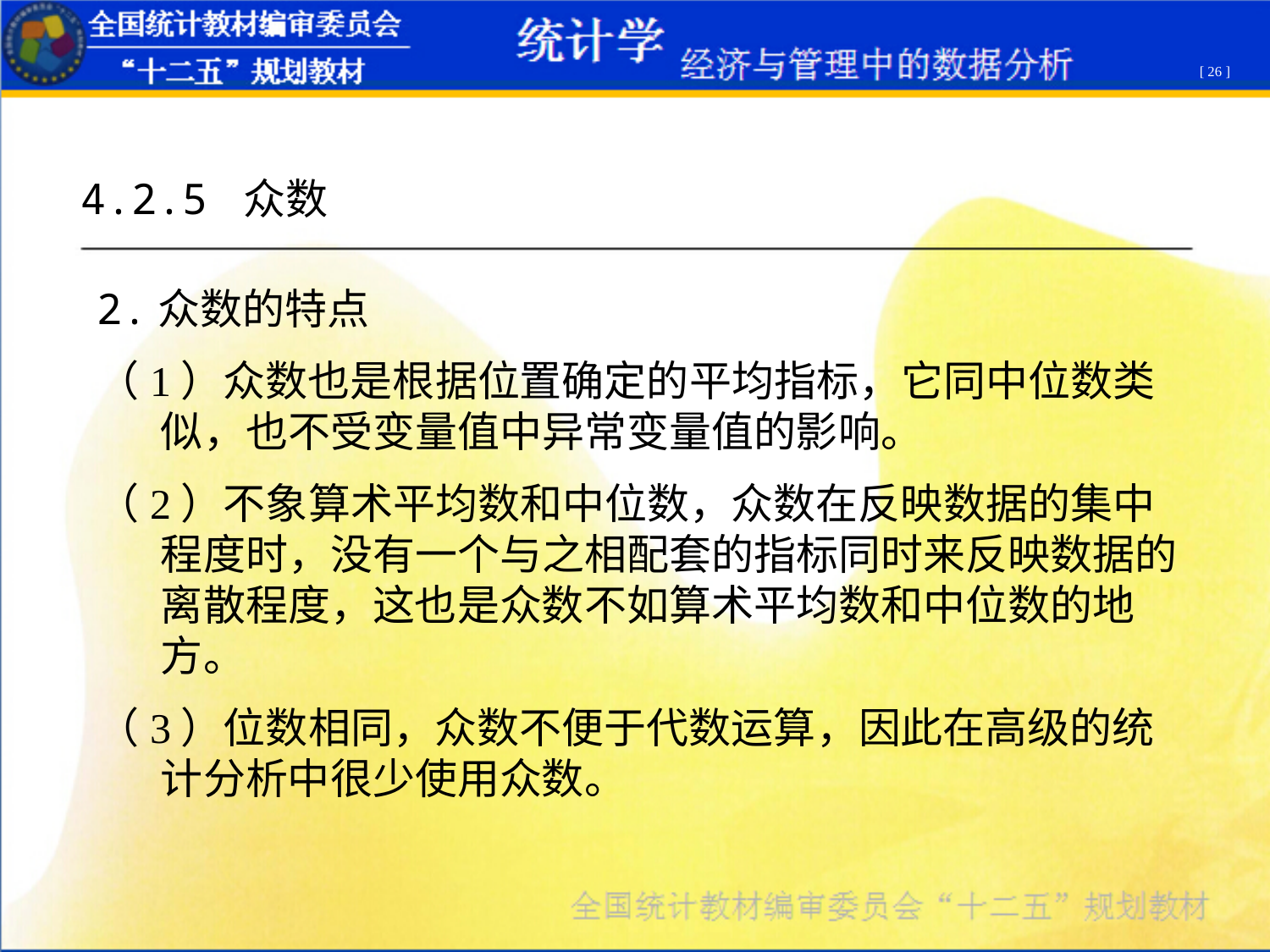

[ 26 ]

4.2.5 众数
2.众数的特点
（1）众数也是根据位置确定的平均指标，它同中位数类似，也不受变量值中异常变量值的影响。
（2）不象算术平均数和中位数，众数在反映数据的集中程度时，没有一个与之相配套的指标同时来反映数据的离散程度，这也是众数不如算术平均数和中位数的地方。
（3）位数相同，众数不便于代数运算，因此在高级的统计分析中很少使用众数。